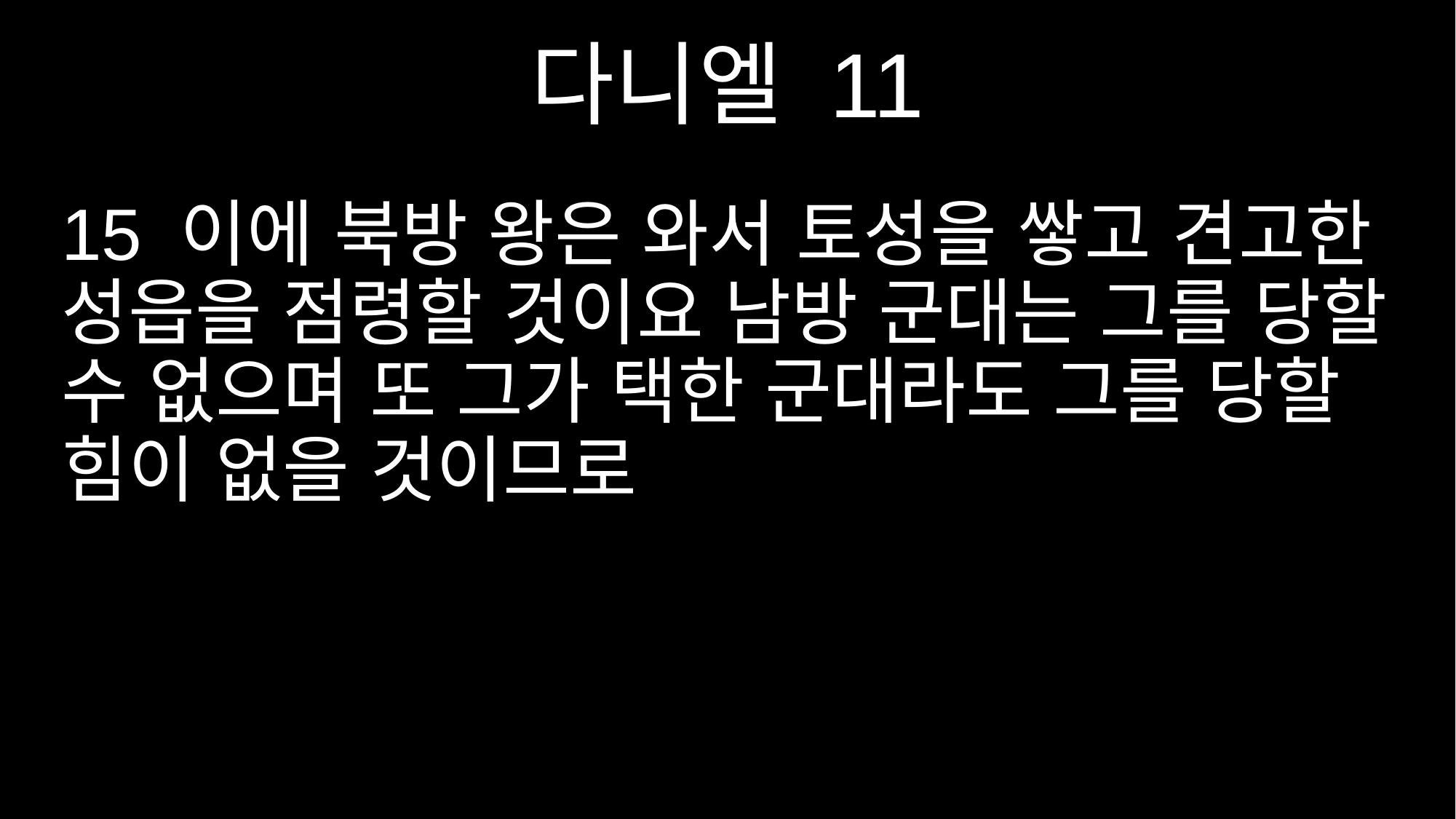

다니엘 11
15 이에 북방 왕은 와서 토성을 쌓고 견고한 성읍을 점령할 것이요 남방 군대는 그를 당할 수 없으며 또 그가 택한 군대라도 그를 당할 힘이 없을 것이므로